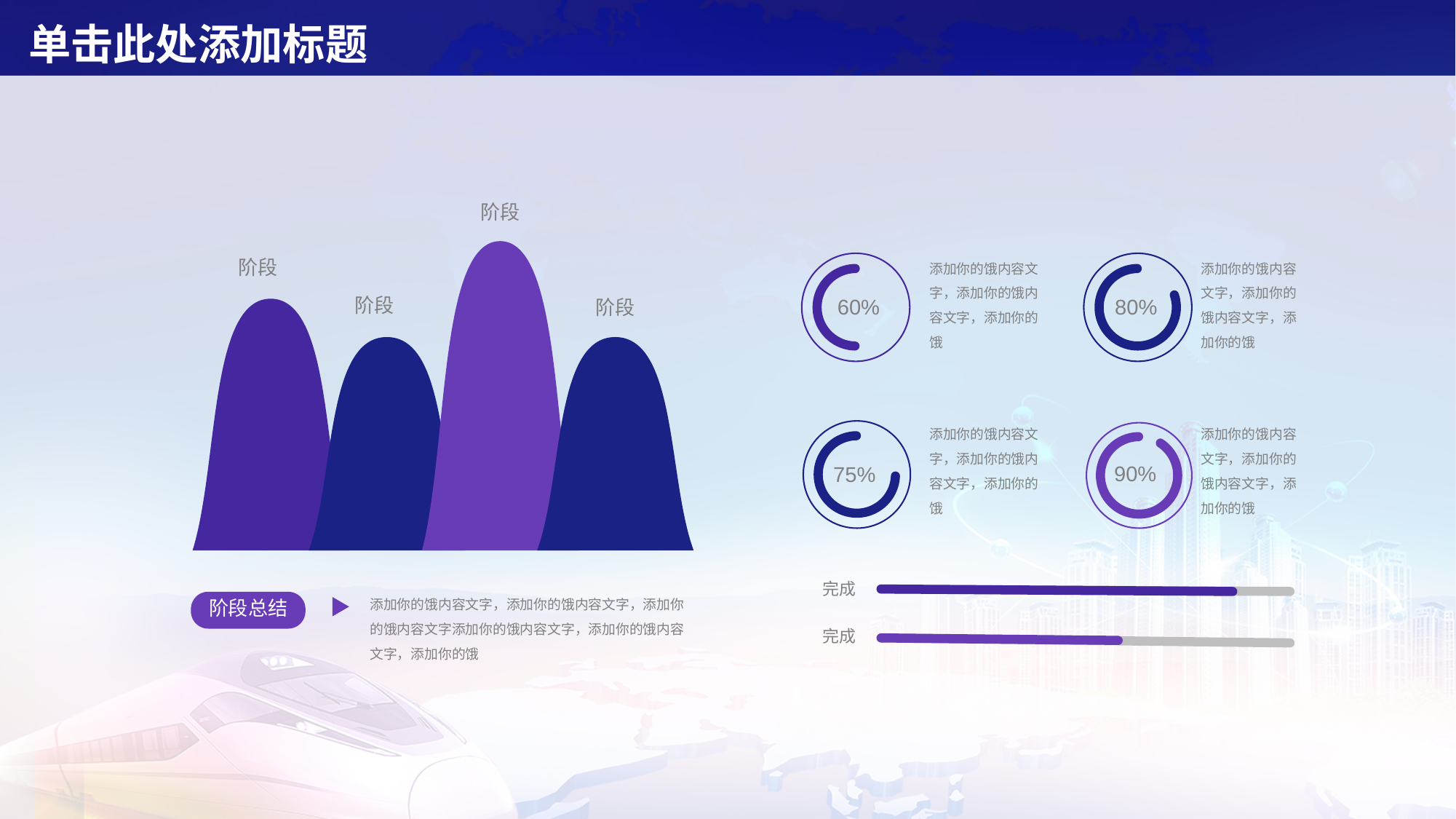

# 单击此处添加标题
阶段
阶段
阶段
阶段

添加你的饿内容文字，添加你的饿内容文字，添加你的饿

60%
添加你的饿内容文字，添加你的饿内容文字，添加你的饿

80%

添加你的饿内容文字，添加你的饿内容文字，添加你的饿

75%
添加你的饿内容文字，添加你的饿内容文字，添加你的饿

90%
完成
完成
添加你的饿内容文字，添加你的饿内容文字，添加你的饿内容文字添加你的饿内容文字，添加你的饿内容文字，添加你的饿

阶段总结